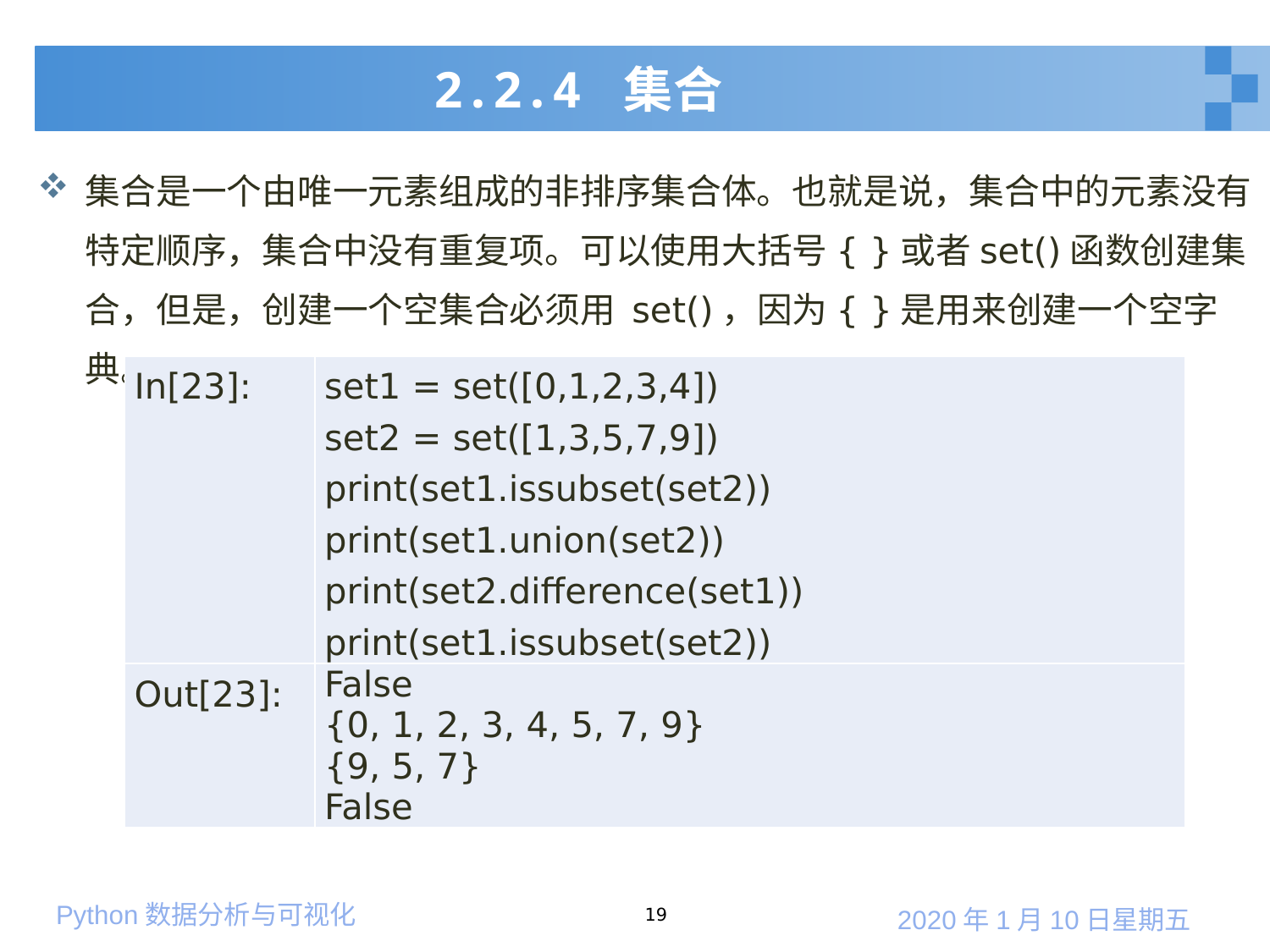

# 2.2.4 集合
集合是一个由唯一元素组成的非排序集合体。也就是说，集合中的元素没有特定顺序，集合中没有重复项。可以使用大括号{ }或者set()函数创建集合，但是，创建一个空集合必须用 set()，因为{ }是用来创建一个空字典。
| In[23]: | set1 = set([0,1,2,3,4]) set2 = set([1,3,5,7,9]) print(set1.issubset(set2)) print(set1.union(set2)) print(set2.difference(set1)) print(set1.issubset(set2)) |
| --- | --- |
| Out[23]: | False {0, 1, 2, 3, 4, 5, 7, 9} {9, 5, 7} False |
19
2020年1月10日星期五